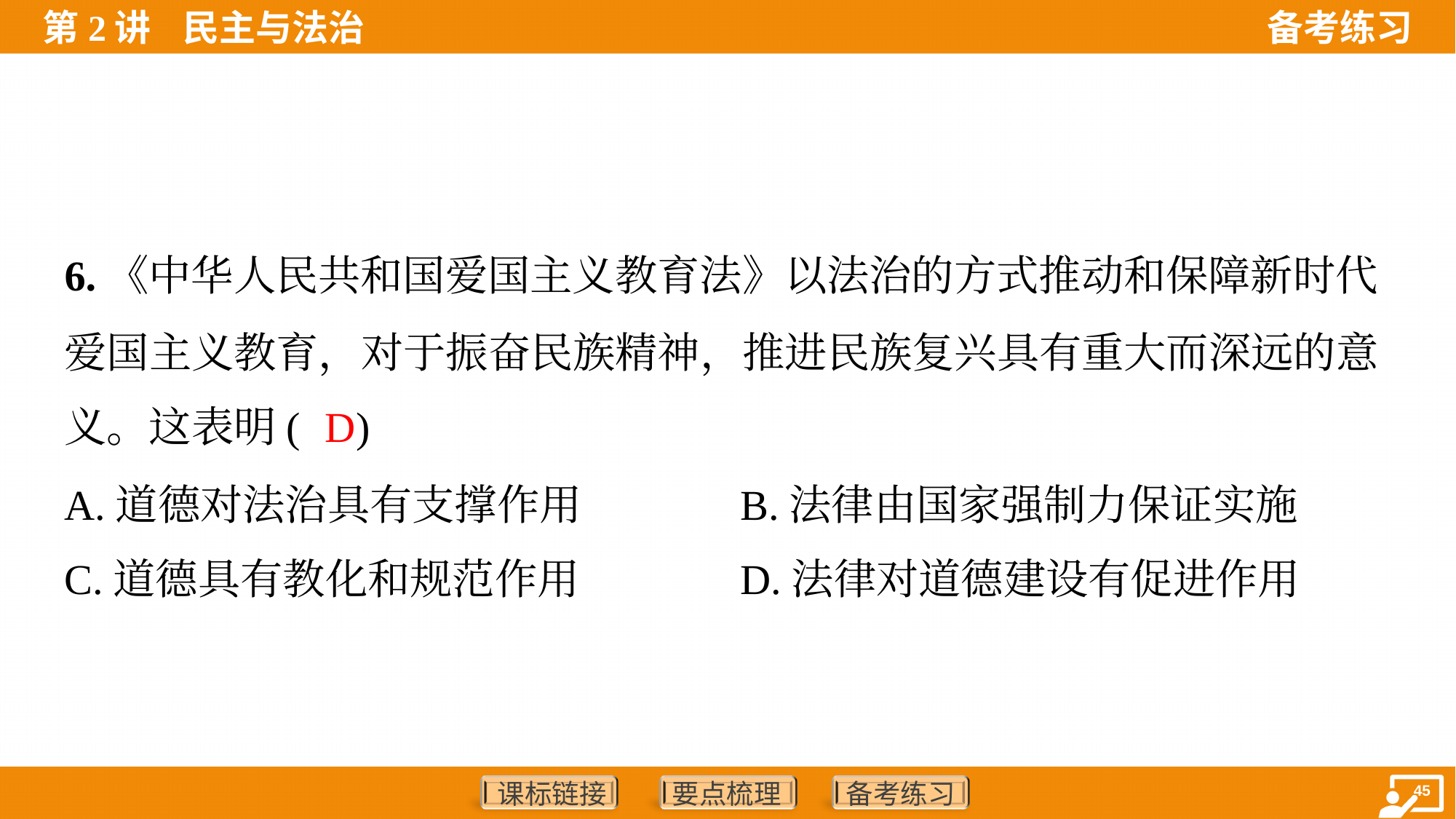

6.《中华人民共和国爱国主义教育法》以法治的方式推动和保障新时代
爱国主义教育，对于振奋民族精神，推进民族复兴具有重大而深远的意
义。这表明(     )
D
A.道德对法治具有支撑作用	B.法律由国家强制力保证实施
C.道德具有教化和规范作用	D.法律对道德建设有促进作用